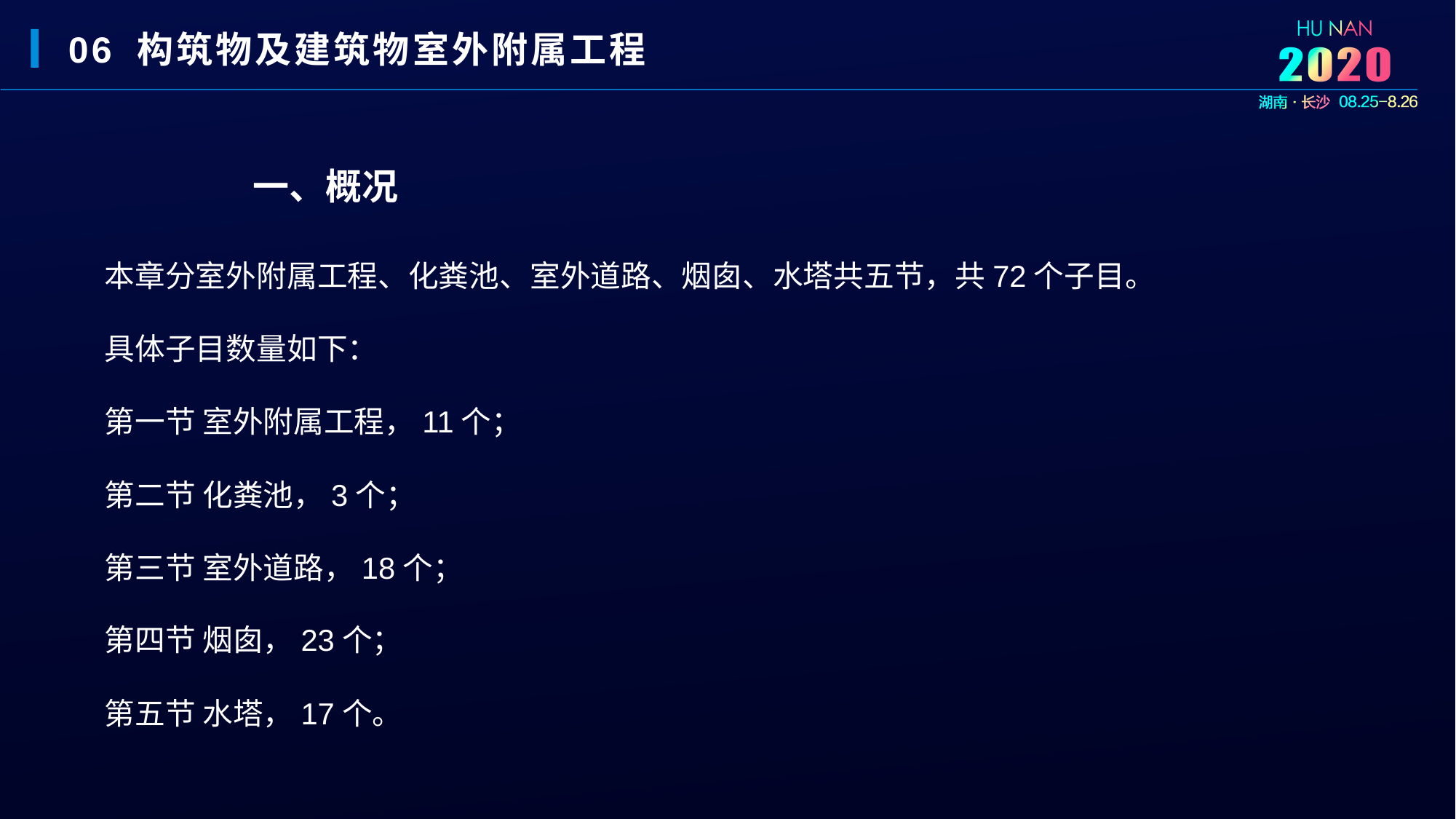

06 构筑物及建筑物室外附属工程
一、概况
本章分室外附属工程、化粪池、室外道路、烟囱、水塔共五节，共72个子目。具体子目数量如下：
第一节 室外附属工程，11个；
第二节 化粪池，3个；
第三节 室外道路，18个；
第四节 烟囱，23个；
第五节 水塔，17个。